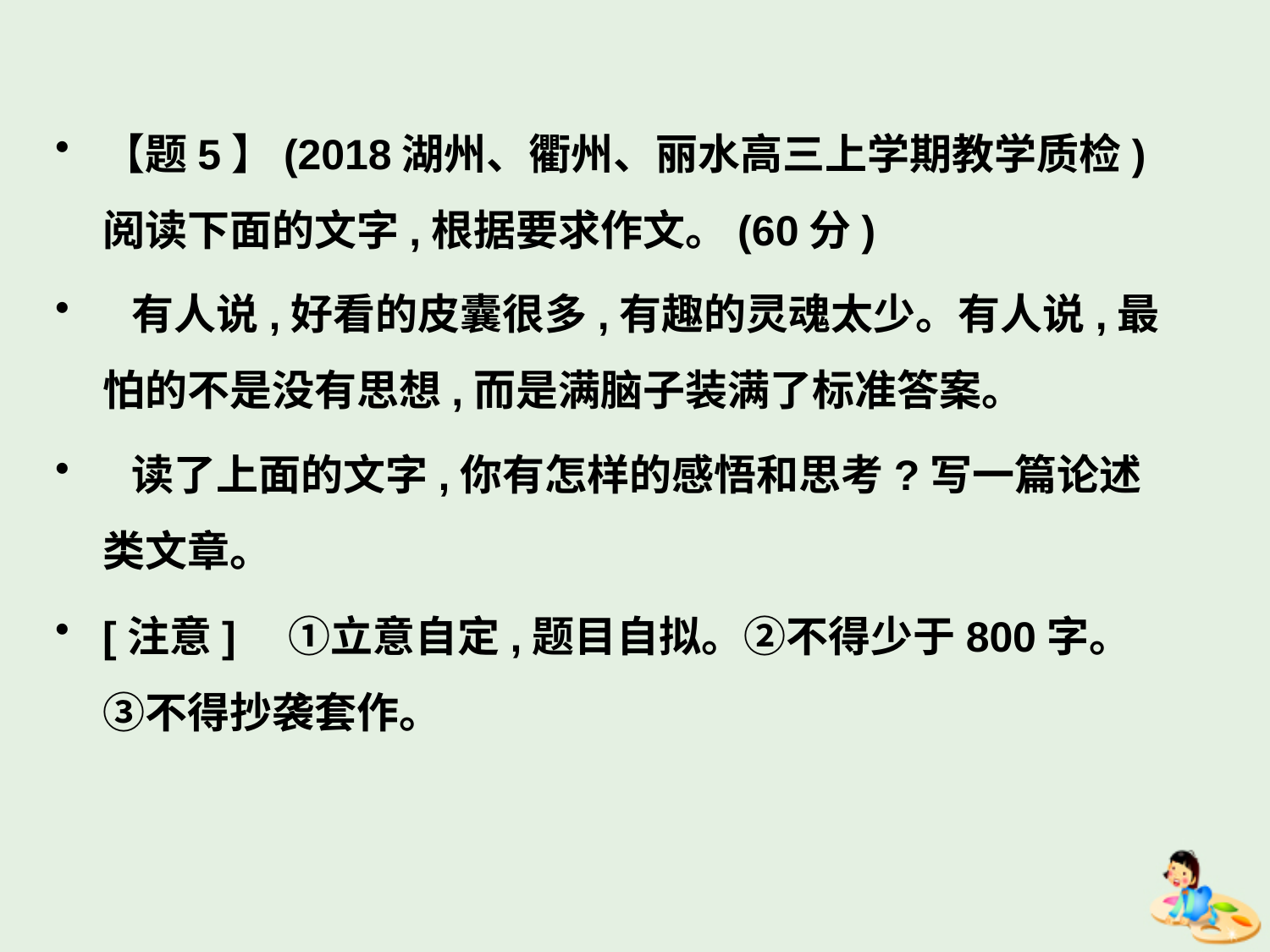

【题5】(2018湖州、衢州、丽水高三上学期教学质检)阅读下面的文字,根据要求作文。(60分)
  有人说,好看的皮囊很多,有趣的灵魂太少。有人说,最怕的不是没有思想,而是满脑子装满了标准答案。
  读了上面的文字,你有怎样的感悟和思考?写一篇论述类文章。
[注意]　①立意自定,题目自拟。②不得少于800字。③不得抄袭套作。